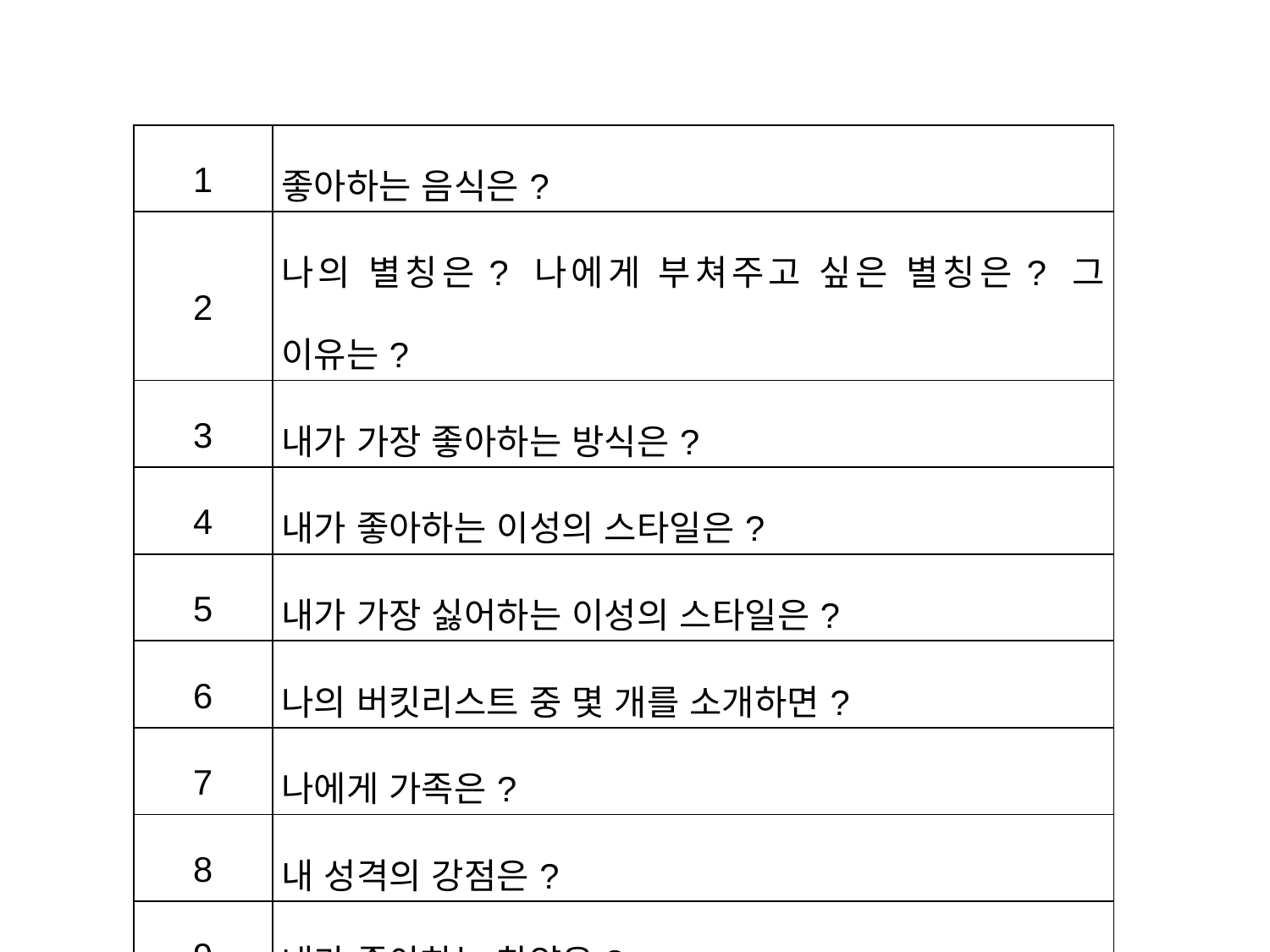

| 1 | 좋아하는 음식은? |
| --- | --- |
| 2 | 나의 별칭은? 나에게 부쳐주고 싶은 별칭은? 그 이유는? |
| 3 | 내가 가장 좋아하는 방식은? |
| 4 | 내가 좋아하는 이성의 스타일은? |
| 5 | 내가 가장 싫어하는 이성의 스타일은? |
| 6 | 나의 버킷리스트 중 몇 개를 소개하면? |
| 7 | 나에게 가족은? |
| 8 | 내 성격의 강점은? |
| 9 | 내가 좋아하는 찬양은? |
| 10 | 나에게 예수님은? |